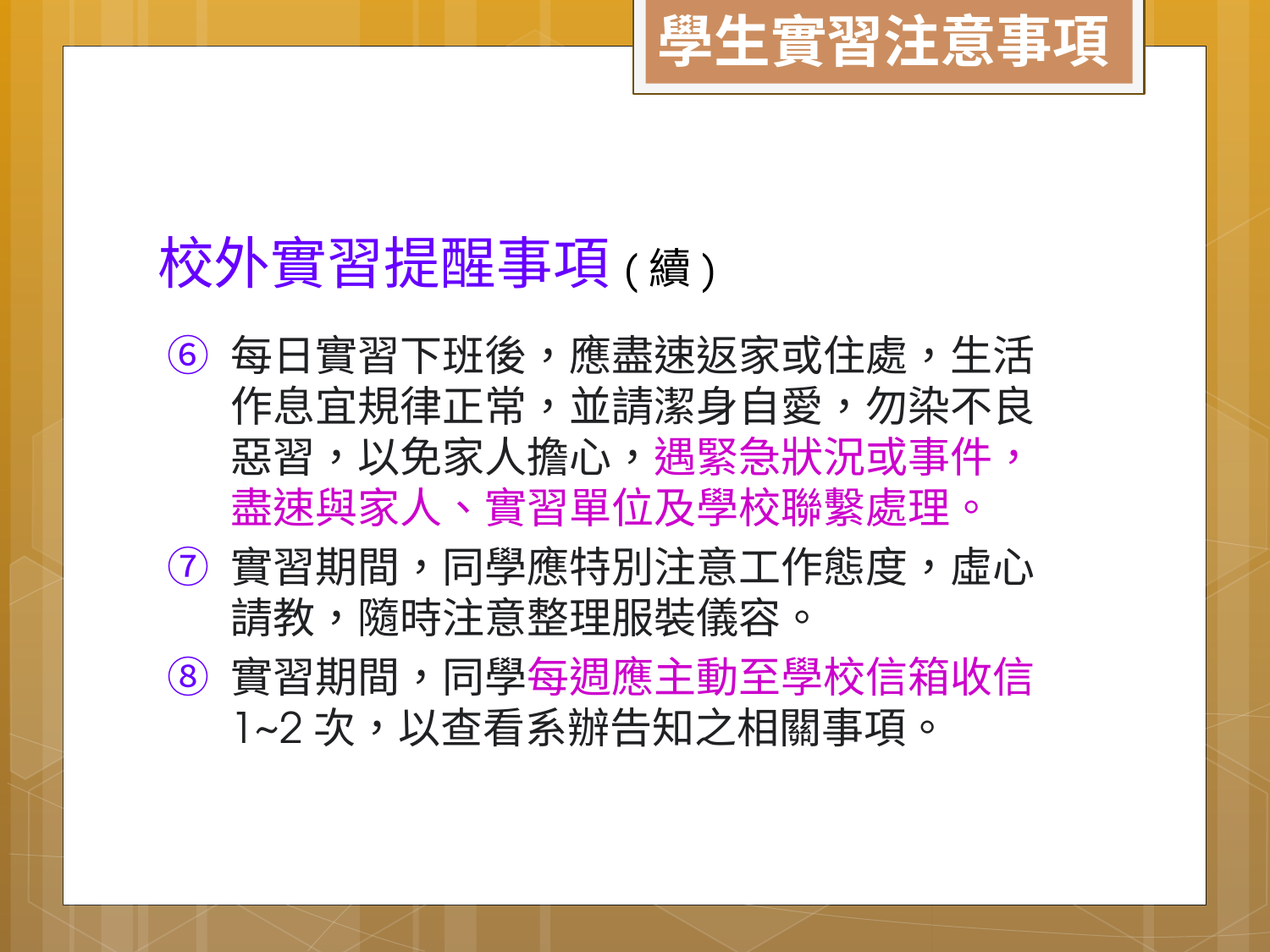

# 校外實習提醒事項(續)
每日實習下班後，應盡速返家或住處，生活作息宜規律正常，並請潔身自愛，勿染不良惡習，以免家人擔心，遇緊急狀況或事件，盡速與家人、實習單位及學校聯繫處理。
實習期間，同學應特別注意工作態度，虛心請教，隨時注意整理服裝儀容。
實習期間，同學每週應主動至學校信箱收信1~2次，以查看系辦告知之相關事項。